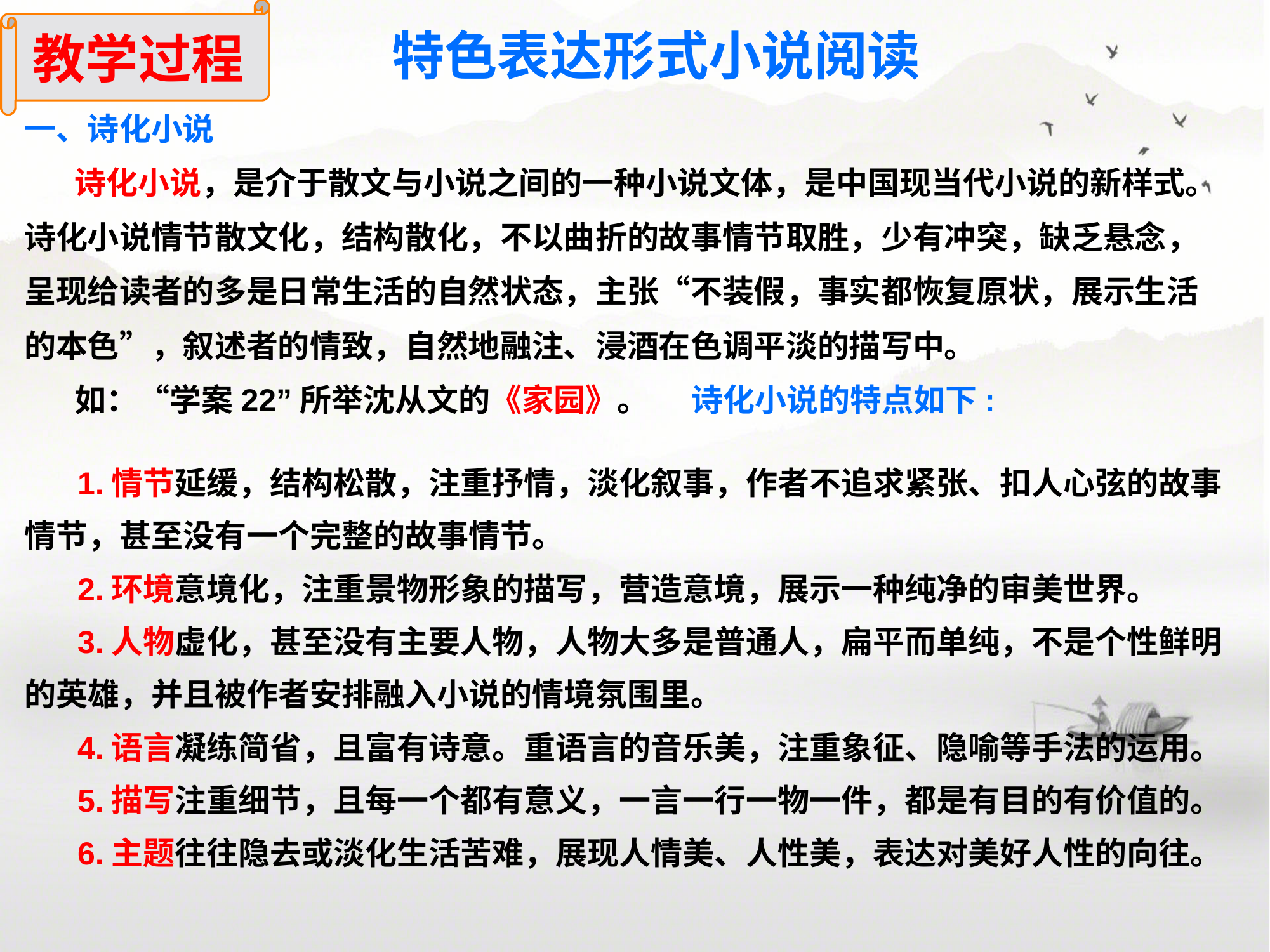

教学过程
特色表达形式小说阅读
一、诗化小说
      诗化小说，是介于散文与小说之间的一种小说文体，是中国现当代小说的新样式。诗化小说情节散文化，结构散化，不以曲折的故事情节取胜，少有冲突，缺乏悬念，呈现给读者的多是日常生活的自然状态，主张“不装假，事实都恢复原状，展示生活的本色”，叙述者的情致，自然地融注、浸酒在色调平淡的描写中。
      如：“学案22”所举沈从文的《家园》。      诗化小说的特点如下:
      1.情节延缓，结构松散，注重抒情，淡化叙事，作者不追求紧张、扣人心弦的故事情节，甚至没有一个完整的故事情节。
      2.环境意境化，注重景物形象的描写，营造意境，展示一种纯净的审美世界。
      3.人物虚化，甚至没有主要人物，人物大多是普通人，扁平而单纯，不是个性鲜明的英雄，并且被作者安排融入小说的情境氛围里。
      4.语言凝练简省，且富有诗意。重语言的音乐美，注重象征、隐喻等手法的运用。
      5.描写注重细节，且每一个都有意义，一言一行一物一件，都是有目的有价值的。
      6.主题往往隐去或淡化生活苦难，展现人情美、人性美，表达对美好人性的向往。